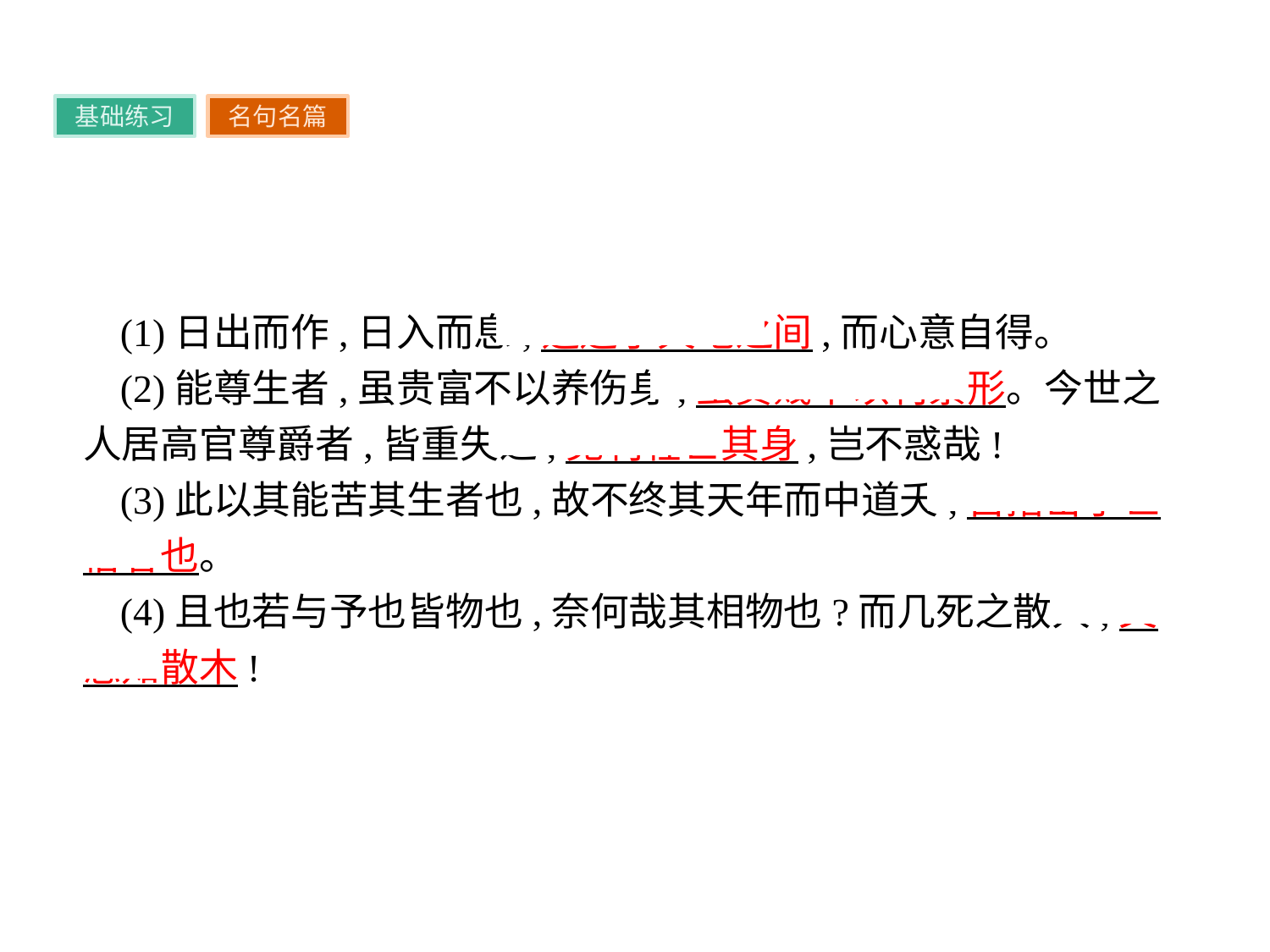

基础练习
名句名篇
(1)日出而作,日入而息,逍遥于天地之间,而心意自得。
(2)能尊生者,虽贵富不以养伤身,虽贫贱不以利累形。今世之人居高官尊爵者,皆重失之,见利轻亡其身,岂不惑哉!
(3)此以其能苦其生者也,故不终其天年而中道夭,自掊击于世俗者也。
(4)且也若与予也皆物也,奈何哉其相物也?而几死之散人,又恶知散木!